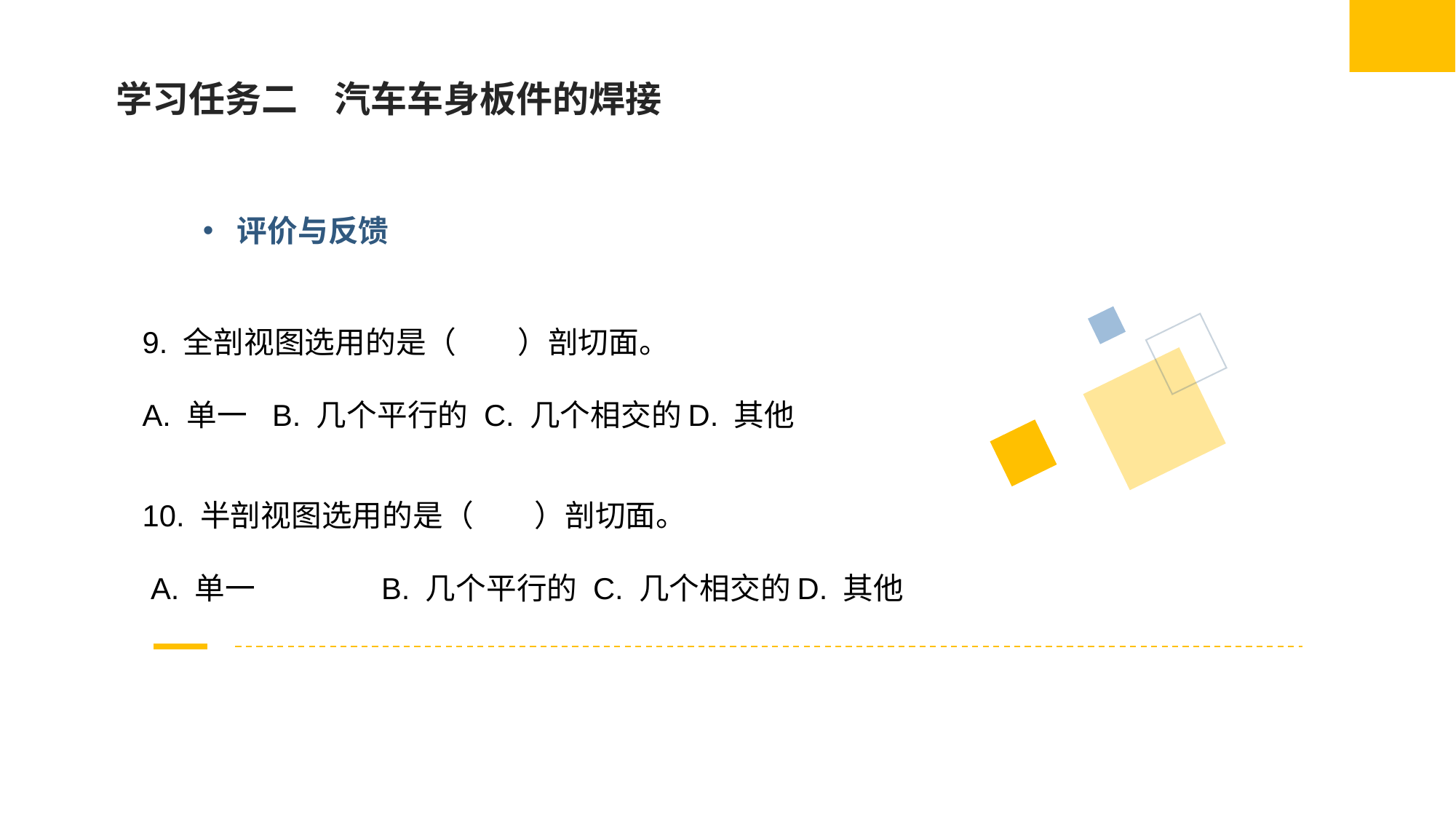

学习任务二　汽车车身板件的焊接
评价与反馈
9. 全剖视图选用的是（　　）剖切面。
A. 单一	  B. 几个平行的	 C. 几个相交的	D. 其他

10. 半剖视图选用的是（　　）剖切面。
 A. 单一	  B. 几个平行的	 C. 几个相交的	D. 其他